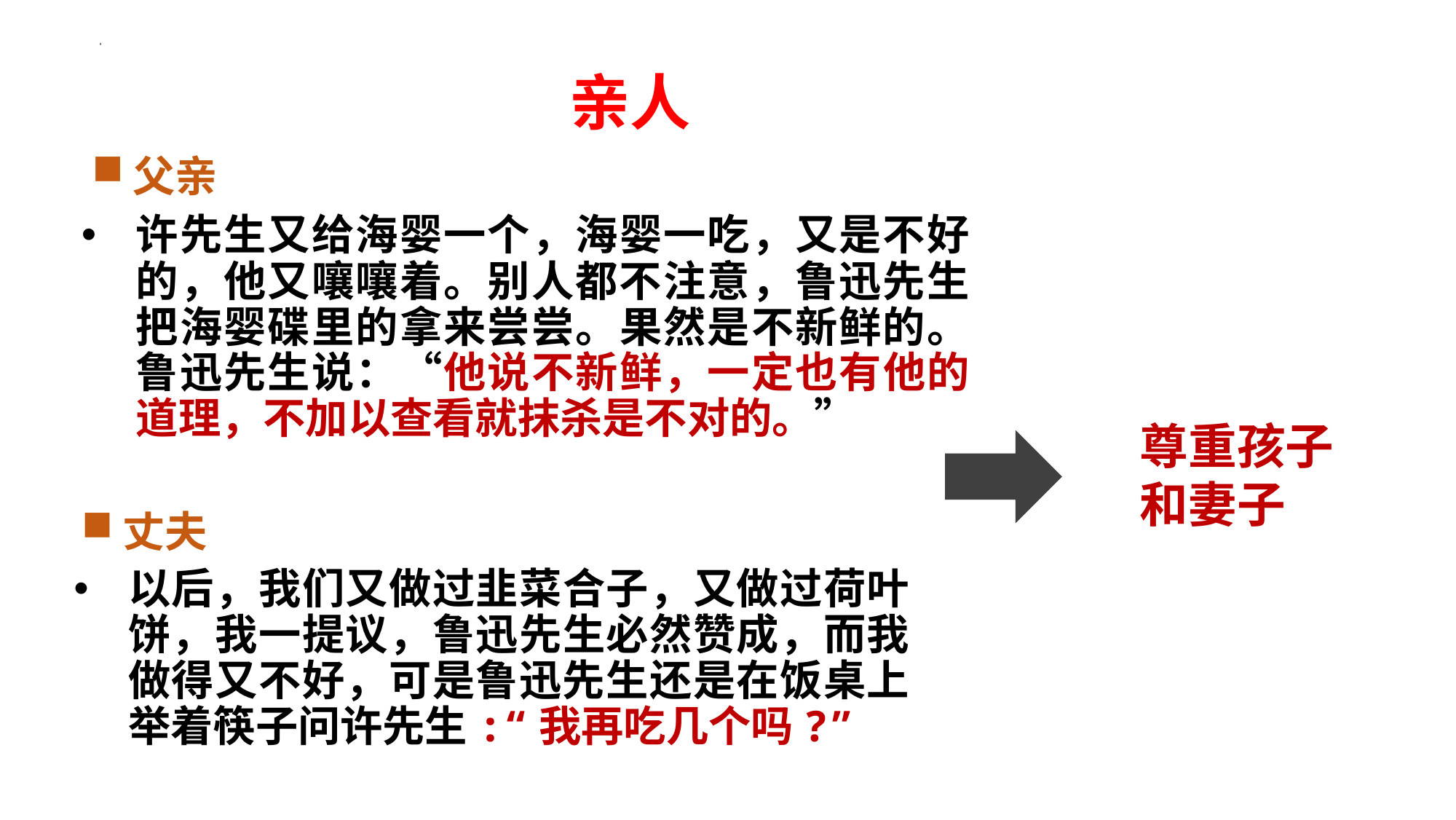

亲人
父亲
许先生又给海婴一个，海婴一吃，又是不好的，他又嚷嚷着。别人都不注意，鲁迅先生把海婴碟里的拿来尝尝。果然是不新鲜的。鲁迅先生说：“他说不新鲜，一定也有他的道理，不加以查看就抹杀是不对的。”
尊重孩子和妻子

丈夫
以后，我们又做过韭菜合子，又做过荷叶饼，我一提议，鲁迅先生必然赞成，而我做得又不好，可是鲁迅先生还是在饭桌上举着筷子问许先生:“我再吃几个吗?”